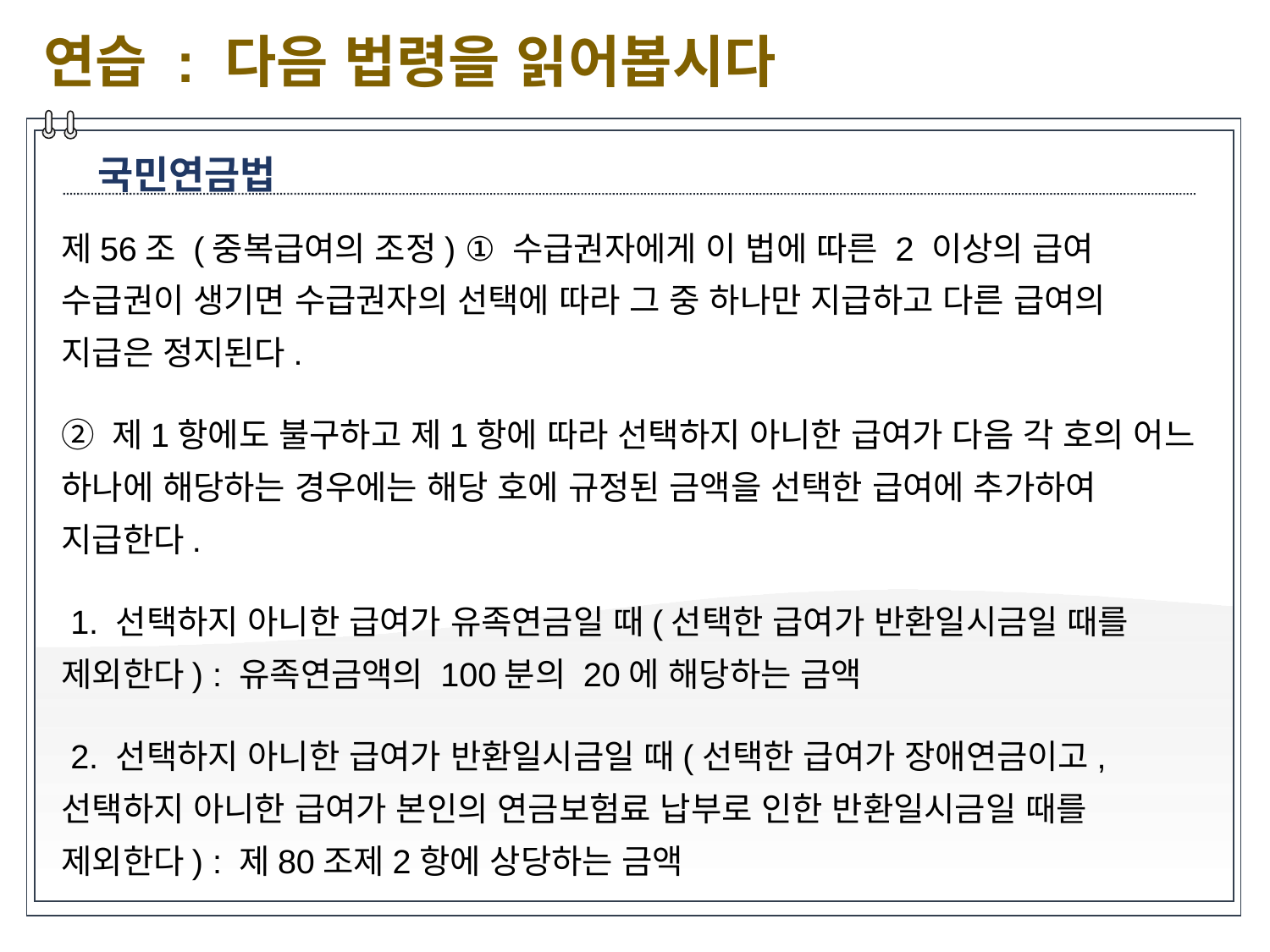

연습 : 다음 법령을 읽어봅시다

 국민연금법

제56조 (중복급여의 조정) ① 수급권자에게 이 법에 따른 2 이상의 급여 수급권이 생기면 수급권자의 선택에 따라 그 중 하나만 지급하고 다른 급여의   지급은 정지된다.

② 제1항에도 불구하고 제1항에 따라 선택하지 아니한 급여가 다음 각 호의 어느 하나에 해당하는 경우에는 해당 호에 규정된 금액을 선택한 급여에 추가하여 지급한다.

 1. 선택하지 아니한 급여가 유족연금일 때(선택한 급여가 반환일시금일 때를 제외한다) : 유족연금액의 100분의 20에 해당하는 금액

 2. 선택하지 아니한 급여가 반환일시금일 때(선택한 급여가 장애연금이고, 선택하지 아니한 급여가 본인의 연금보험료 납부로 인한 반환일시금일 때를 제외한다) : 제80조제2항에 상당하는 금액